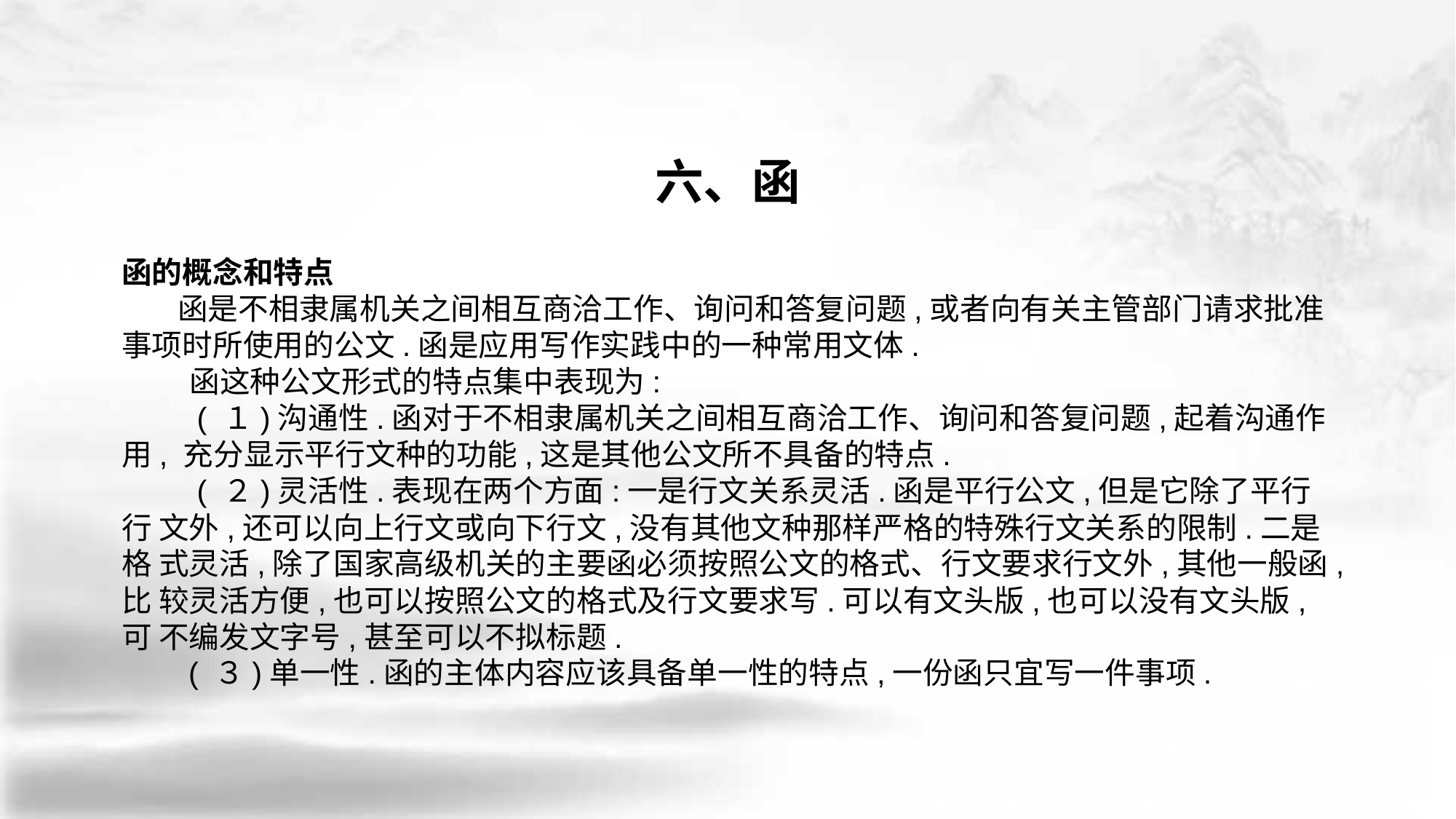

六、函

函的概念和特点
        函是不相隶属机关之间相互商洽工作、询问和答复问题,或者向有关主管部门请求批准 事项时所使用的公文.函是应用写作实践中的一种常用文体.
         函这种公文形式的特点集中表现为:
         ( １)沟通性.函对于不相隶属机关之间相互商洽工作、询问和答复问题,起着沟通作用, 充分显示平行文种的功能,这是其他公文所不具备的特点.
         ( ２)灵活性.表现在两个方面:一是行文关系灵活.函是平行公文,但是它除了平行行 文外,还可以向上行文或向下行文,没有其他文种那样严格的特殊行文关系的限制.二是格 式灵活,除了国家高级机关的主要函必须按照公文的格式、行文要求行文外,其他一般函,比 较灵活方便,也可以按照公文的格式及行文要求写.可以有文头版,也可以没有文头版,可 不编发文字号,甚至可以不拟标题.
        ( ３)单一性.函的主体内容应该具备单一性的特点,一份函只宜写一件事项.